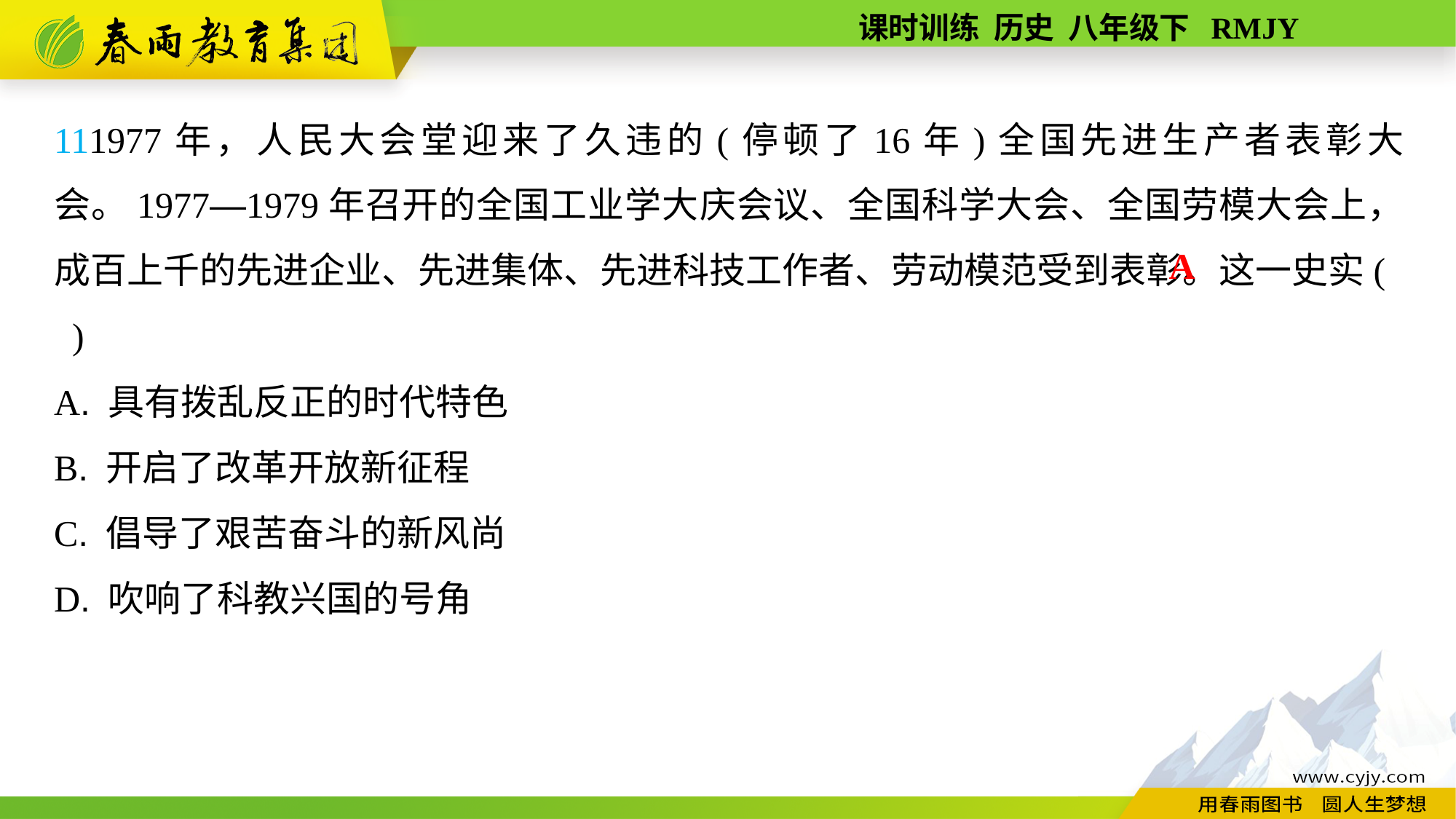

111977年，人民大会堂迎来了久违的(停顿了16年)全国先进生产者表彰大会。1977—1979年召开的全国工业学大庆会议、全国科学大会、全国劳模大会上，成百上千的先进企业、先进集体、先进科技工作者、劳动模范受到表彰。这一史实(     )
A. 具有拨乱反正的时代特色
B. 开启了改革开放新征程
C. 倡导了艰苦奋斗的新风尚
D. 吹响了科教兴国的号角
A